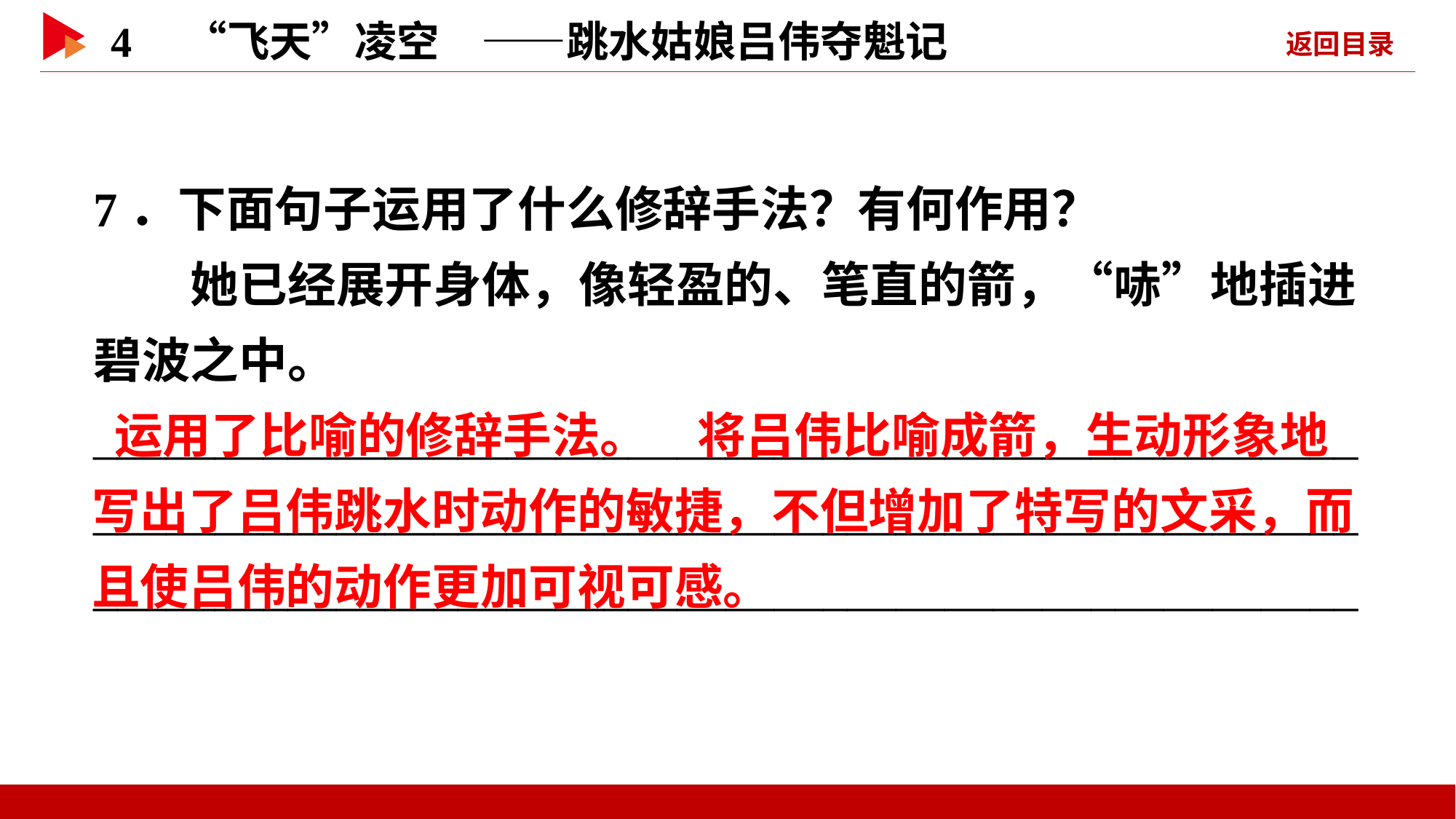

7．下面句子运用了什么修辞手法？有何作用？
　　她已经展开身体，像轻盈的、笔直的箭，“哧”地插进碧波之中。
____________________________________________________________________________________________________________________________________________________________
 运用了比喻的修辞手法。　将吕伟比喻成箭，生动形象地写出了吕伟跳水时动作的敏捷，不但增加了特写的文采，而且使吕伟的动作更加可视可感。